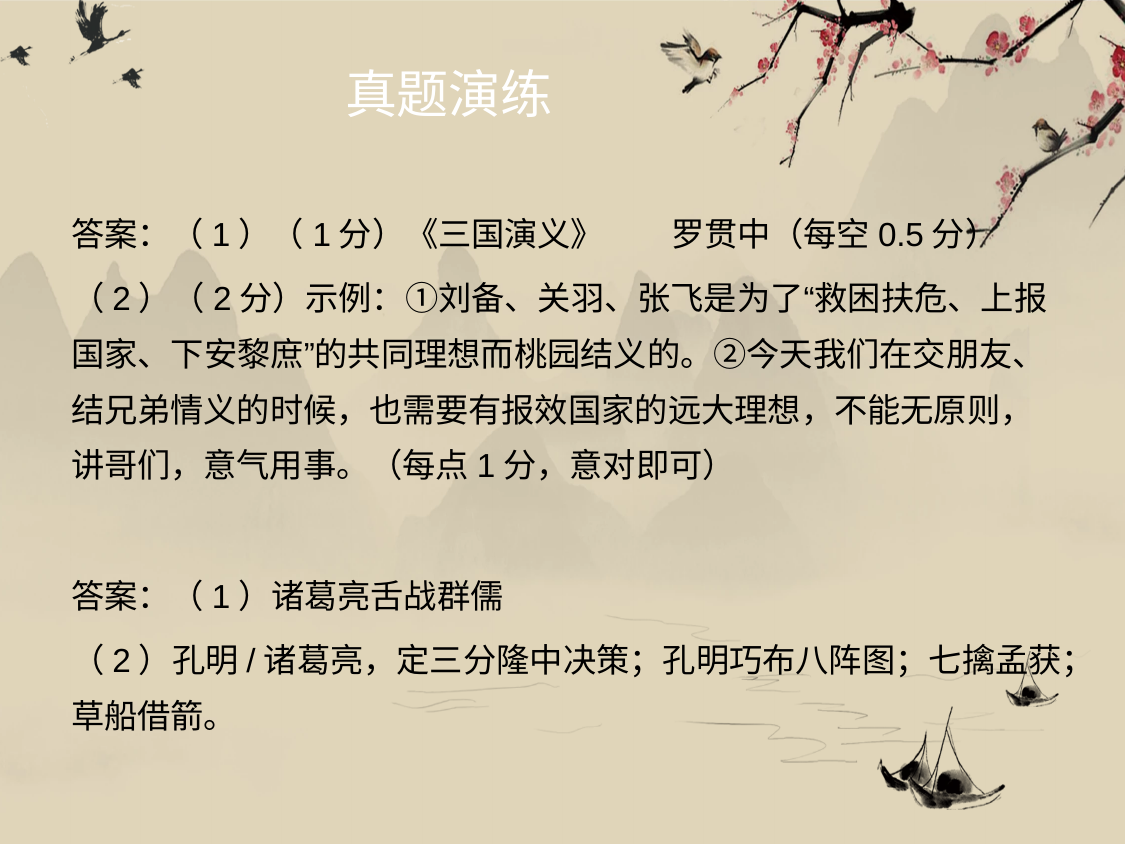

# 真题演练
答案：（1）（1分）《三国演义》	罗贯中（每空0.5分）
（2）（2分）示例：①刘备、关羽、张飞是为了“救困扶危、上报 国家、下安黎庶”的共同理想而桃园结义的。②今天我们在交朋友、 结兄弟情义的时候，也需要有报效国家的远大理想，不能无原则，  讲哥们，意气用事。（每点1分，意对即可）

答案：（1）诸葛亮舌战群儒
（2）孔明/诸葛亮，定三分隆中决策；孔明巧布八阵图；七擒孟获；
草船借箭。